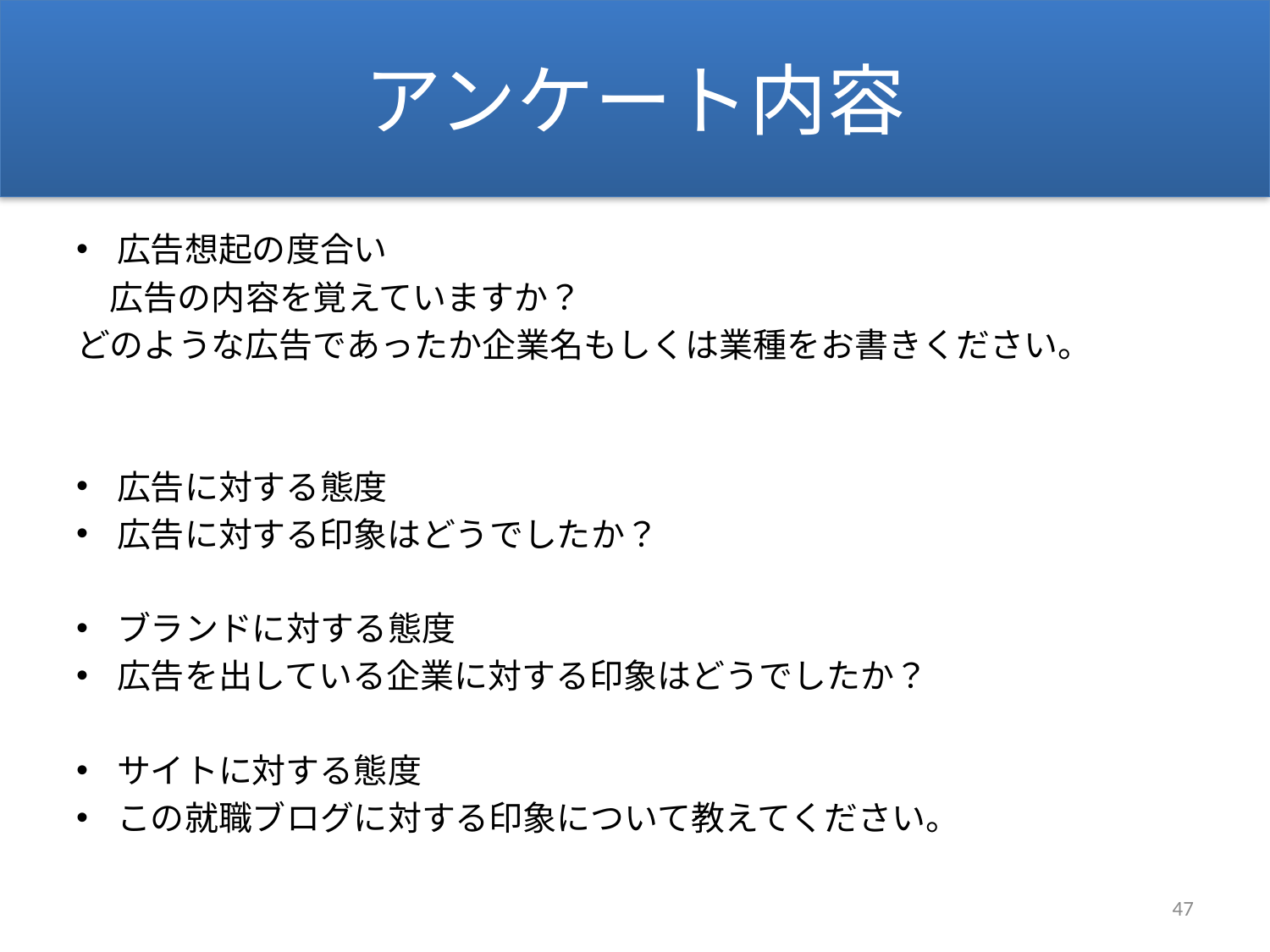

# アンケート内容
広告想起の度合い
　広告の内容を覚えていますか？
どのような広告であったか企業名もしくは業種をお書きください。

広告に対する態度
広告に対する印象はどうでしたか？

ブランドに対する態度
広告を出している企業に対する印象はどうでしたか？

サイトに対する態度
この就職ブログに対する印象について教えてください。

47